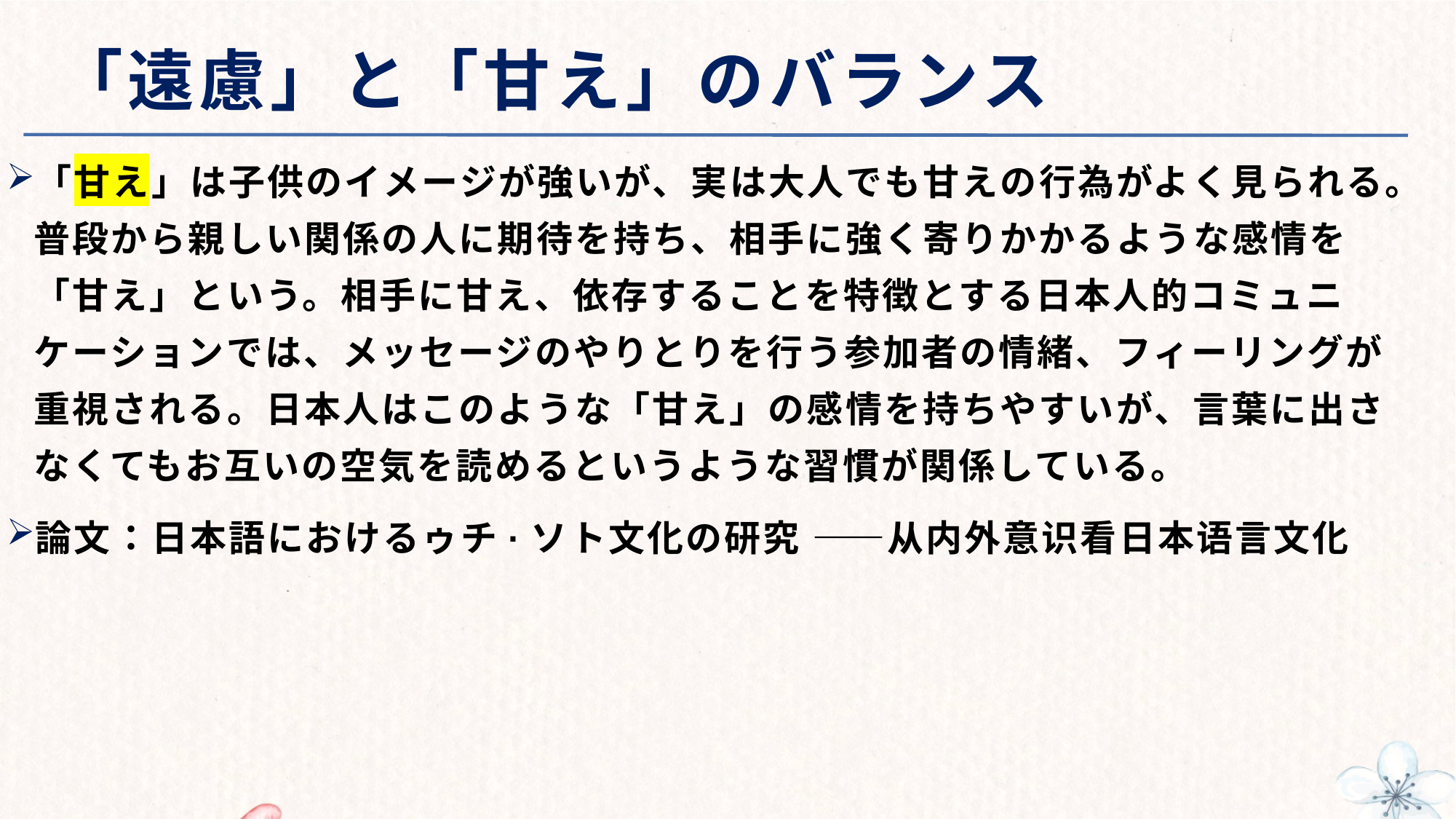

# 「遠慮」と「甘え」のバランス
「甘え」は子供のイメージが強いが、実は大人でも甘えの行為がよく見られる。普段から親しい関係の人に期待を持ち、相手に強く寄りかかるような感情を「甘え」という。相手に甘え、依存することを特徴とする日本人的コミュニケーションでは、メッセージのやりとりを行う参加者の情緒、フィーリングが重視される。日本人はこのような「甘え」の感情を持ちやすいが、言葉に出さなくてもお互いの空気を読めるというような習慣が関係している。
論文：日本語におけるゥチ·ソト文化の研究 ——从内外意识看日本语言文化